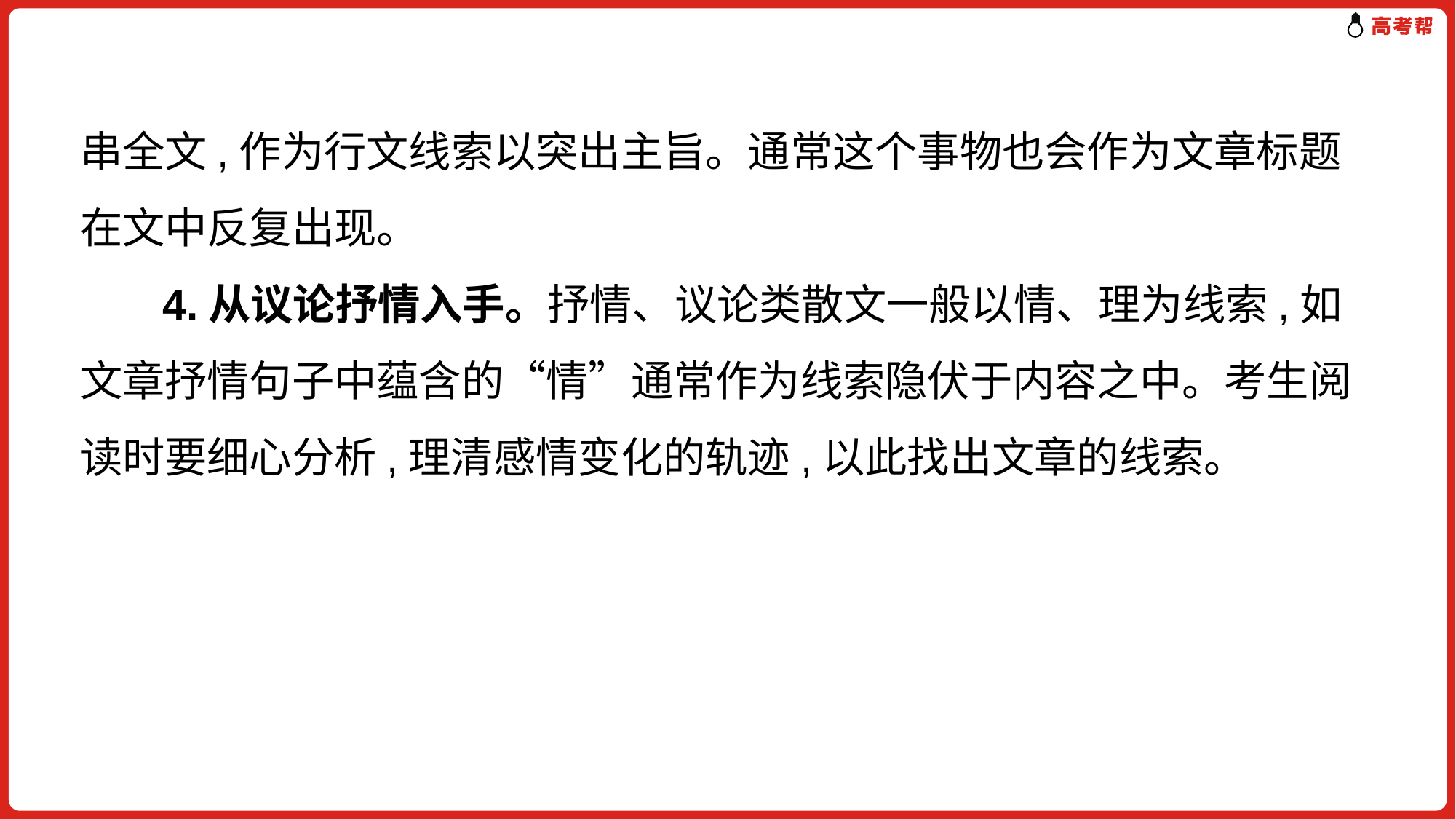

串全文,作为行文线索以突出主旨。通常这个事物也会作为文章标题在文中反复出现。
       4.从议论抒情入手。抒情、议论类散文一般以情、理为线索,如文章抒情句子中蕴含的“情”通常作为线索隐伏于内容之中。考生阅读时要细心分析,理清感情变化的轨迹,以此找出文章的线索。